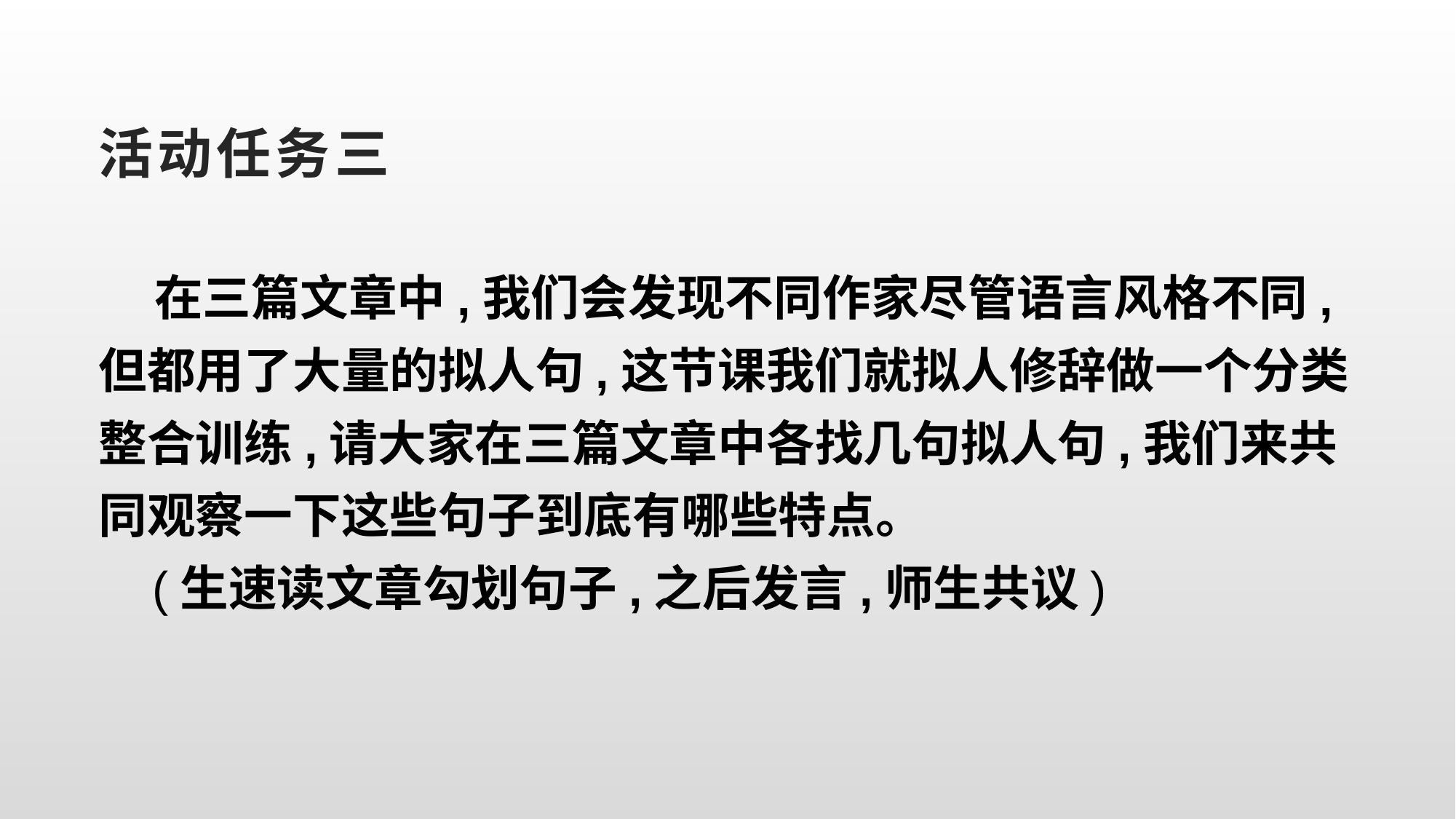

# 活动任务三
    在三篇文章中,我们会发现不同作家尽管语言风格不同,但都用了大量的拟人句,这节课我们就拟人修辞做一个分类整合训练,请大家在三篇文章中各找几句拟人句,我们来共同观察一下这些句子到底有哪些特点。
    (生速读文章勾划句子,之后发言,师生共议)